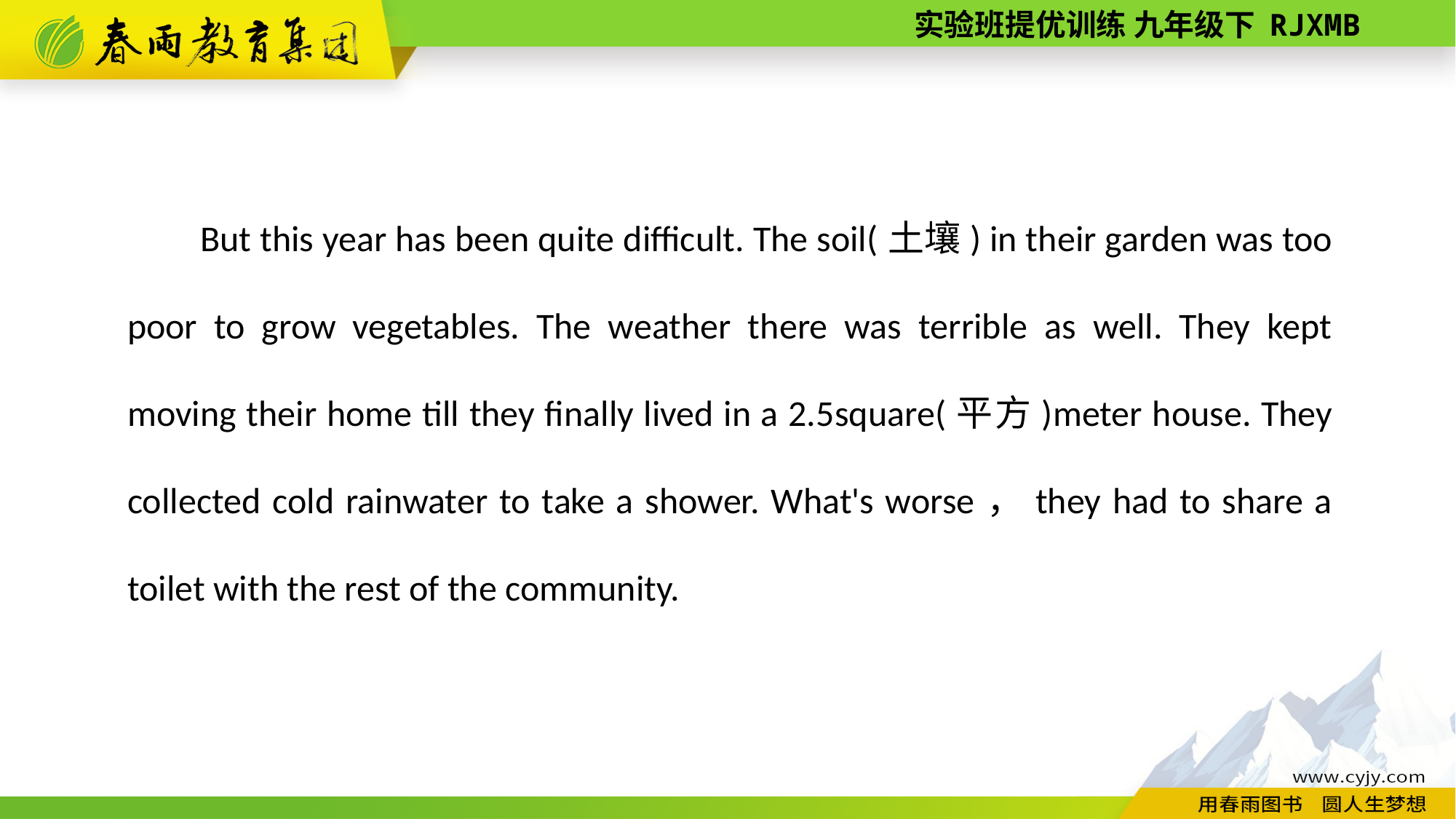

But this year has been quite difficult. The soil(土壤) in their garden was too poor to grow vegetables. The weather there was terrible as well. They kept moving their home till they finally lived in a 2.5­square(平方)­meter house. They collected cold rainwater to take a shower. What's worse，they had to share a toilet with the rest of the community.